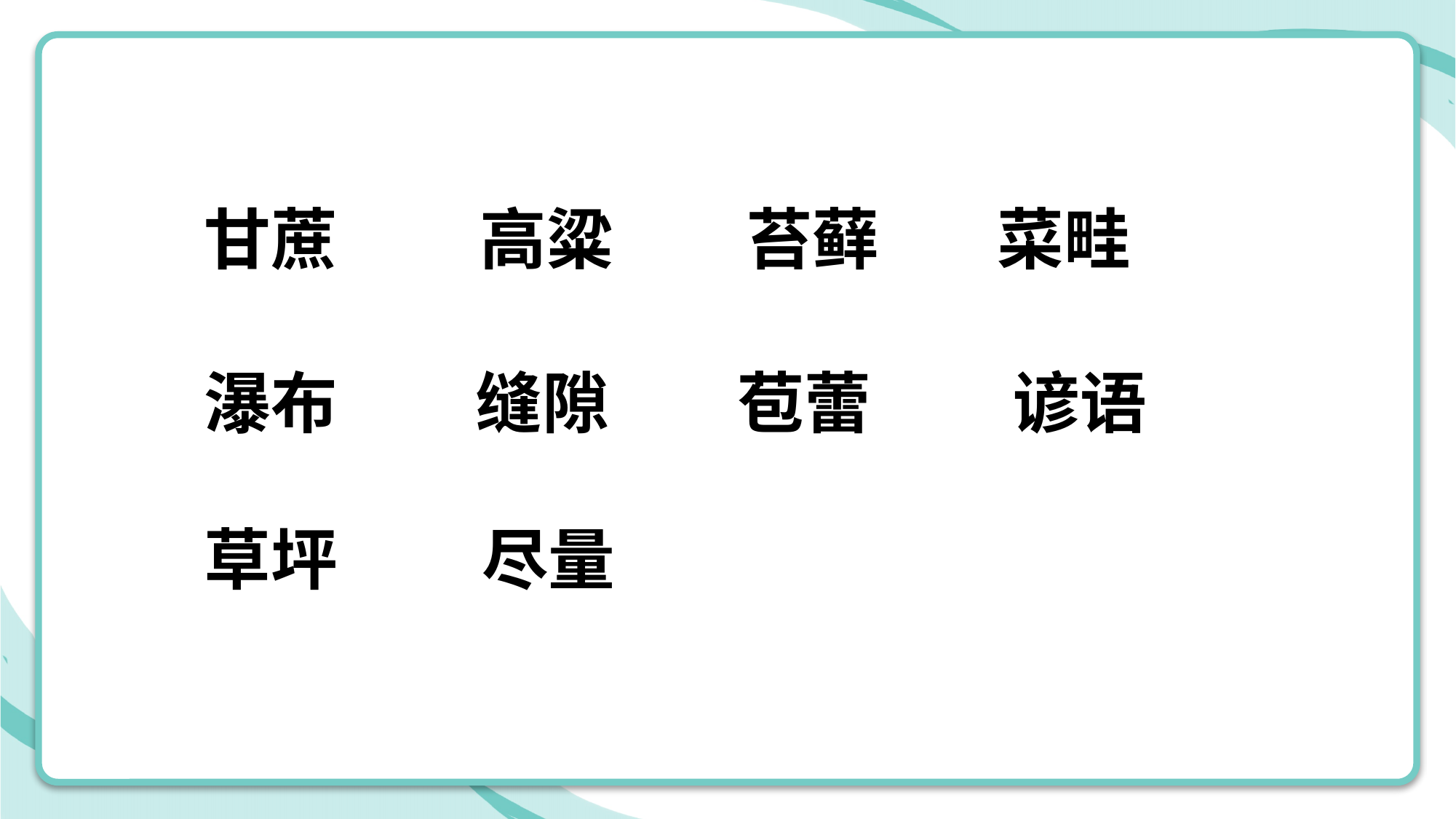

甘蔗
高粱
苔藓
菜畦
瀑布
缝隙
苞蕾
谚语
草坪
尽量